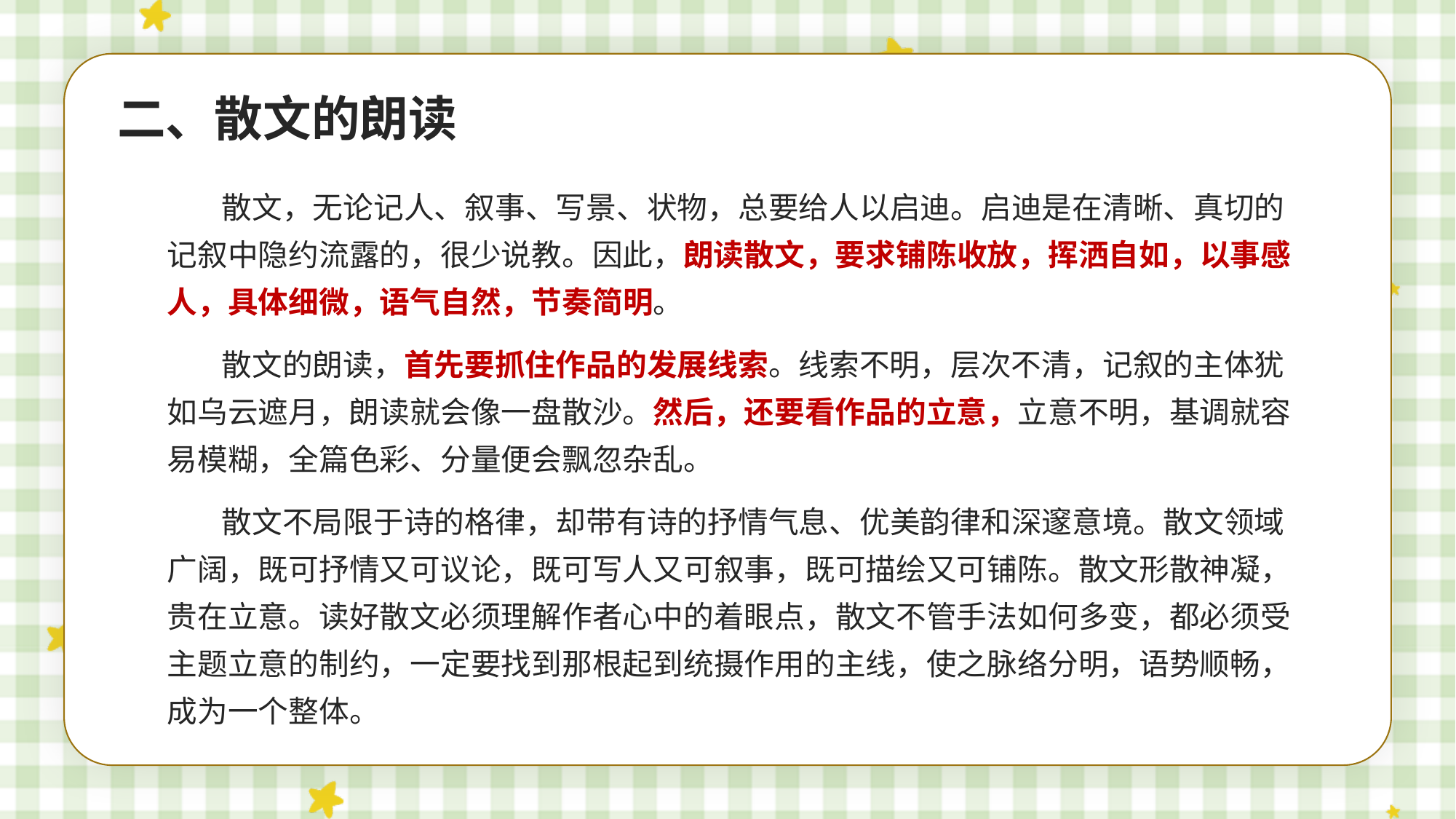

二、散文的朗读
散文，无论记人、叙事、写景、状物，总要给人以启迪。启迪是在清晰、真切的记叙中隐约流露的，很少说教。因此，朗读散文，要求铺陈收放，挥洒自如，以事感人，具体细微，语气自然，节奏简明。
散文的朗读，首先要抓住作品的发展线索。线索不明，层次不清，记叙的主体犹如乌云遮月，朗读就会像一盘散沙。然后，还要看作品的立意，立意不明，基调就容易模糊，全篇色彩、分量便会飘忽杂乱。
散文不局限于诗的格律，却带有诗的抒情气息、优美韵律和深邃意境。散文领域广阔，既可抒情又可议论，既可写人又可叙事，既可描绘又可铺陈。散文形散神凝，贵在立意。读好散文必须理解作者心中的着眼点，散文不管手法如何多变，都必须受主题立意的制约，一定要找到那根起到统摄作用的主线，使之脉络分明，语势顺畅，成为一个整体。